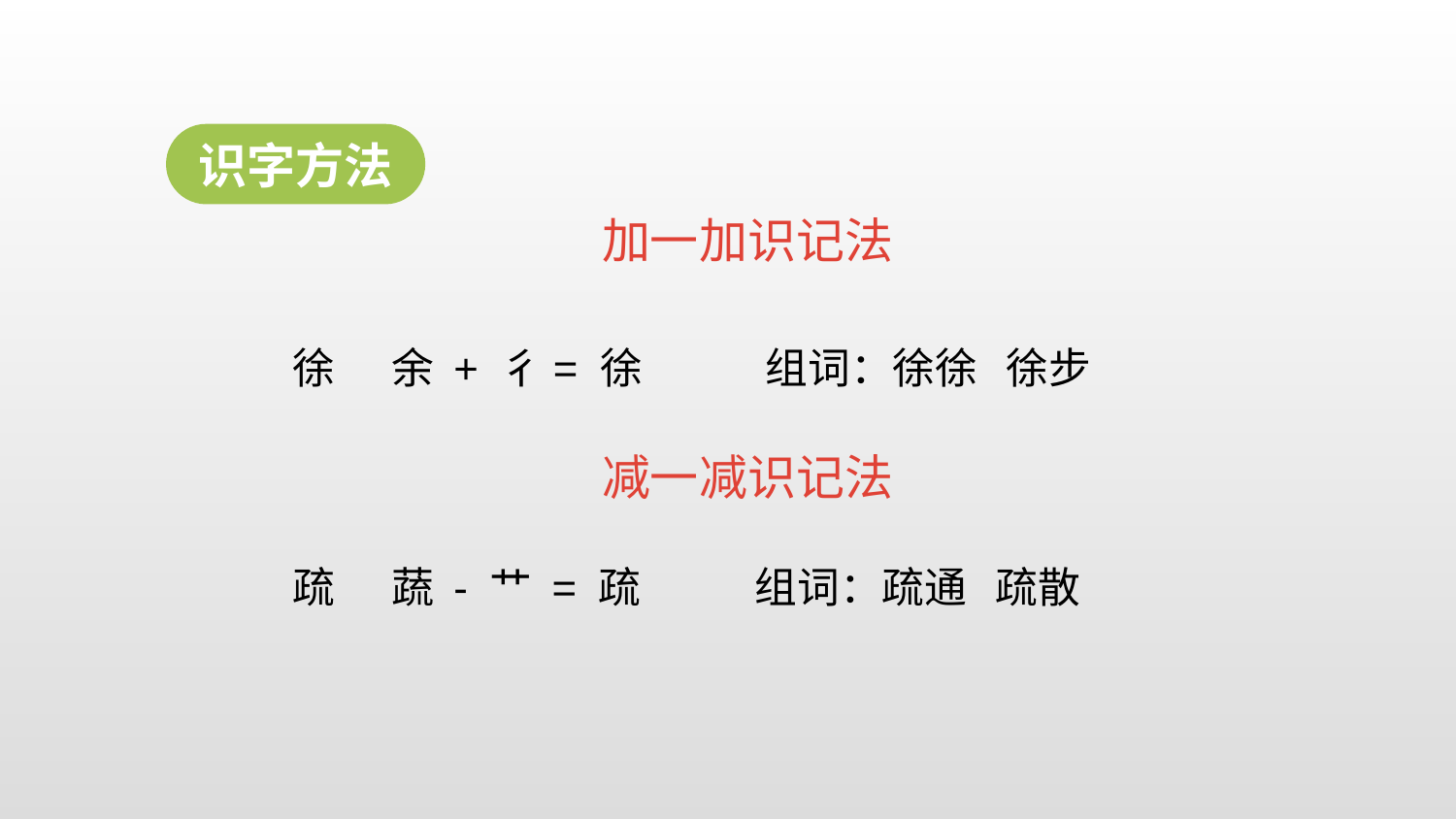

识字方法
加一加识记法
徐      余 + 彳= 徐             组词：徐徐   徐步
减一减识记法
疏      蔬 - 艹 = 疏            组词：疏通   疏散